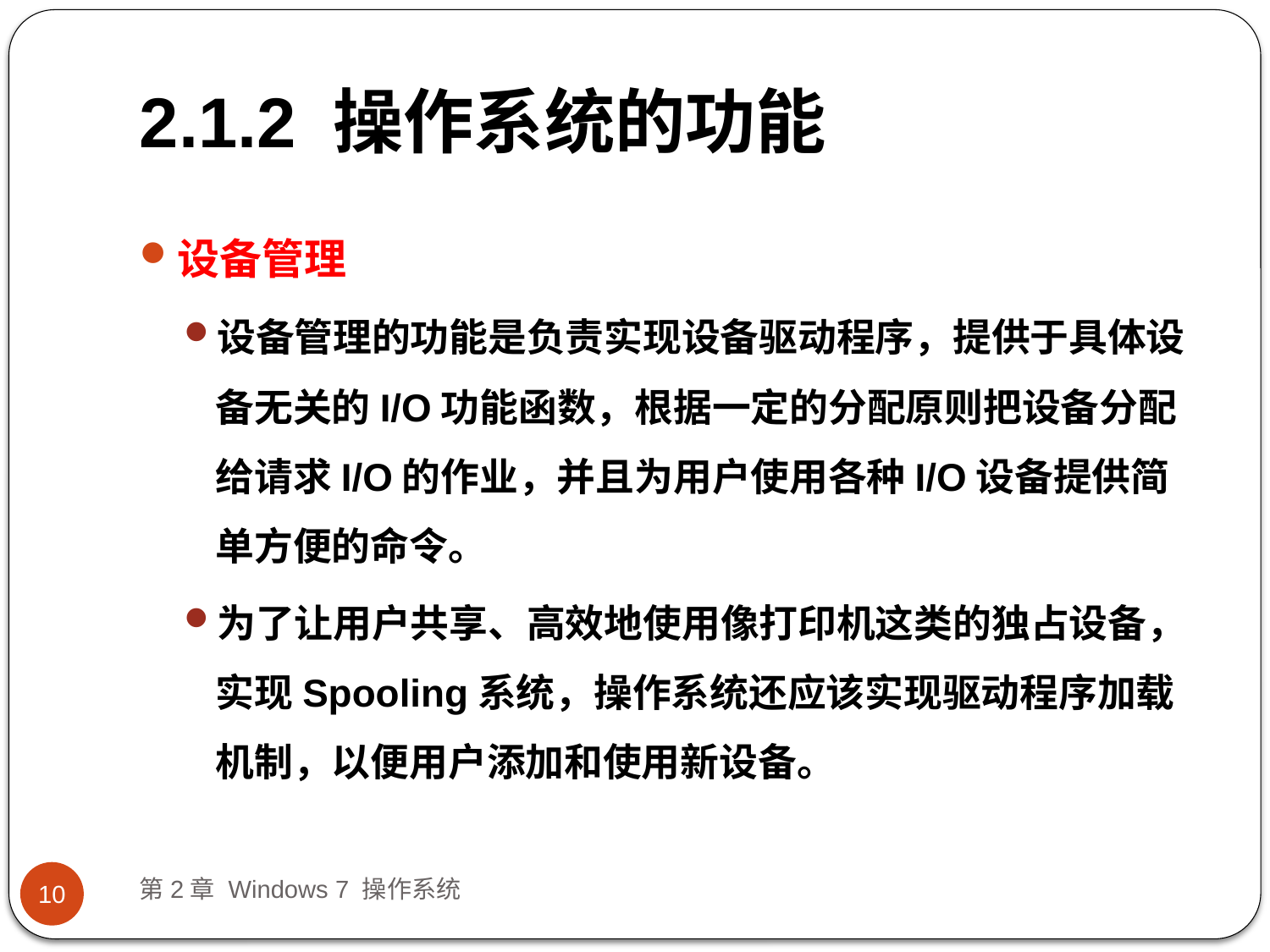

# 2.1.2 操作系统的功能
设备管理
设备管理的功能是负责实现设备驱动程序，提供于具体设备无关的I/O功能函数，根据一定的分配原则把设备分配给请求I/O的作业，并且为用户使用各种I/O设备提供简单方便的命令。
为了让用户共享、高效地使用像打印机这类的独占设备，实现Spooling系统，操作系统还应该实现驱动程序加载机制，以便用户添加和使用新设备。

第2章 Windows 7 操作系统
10